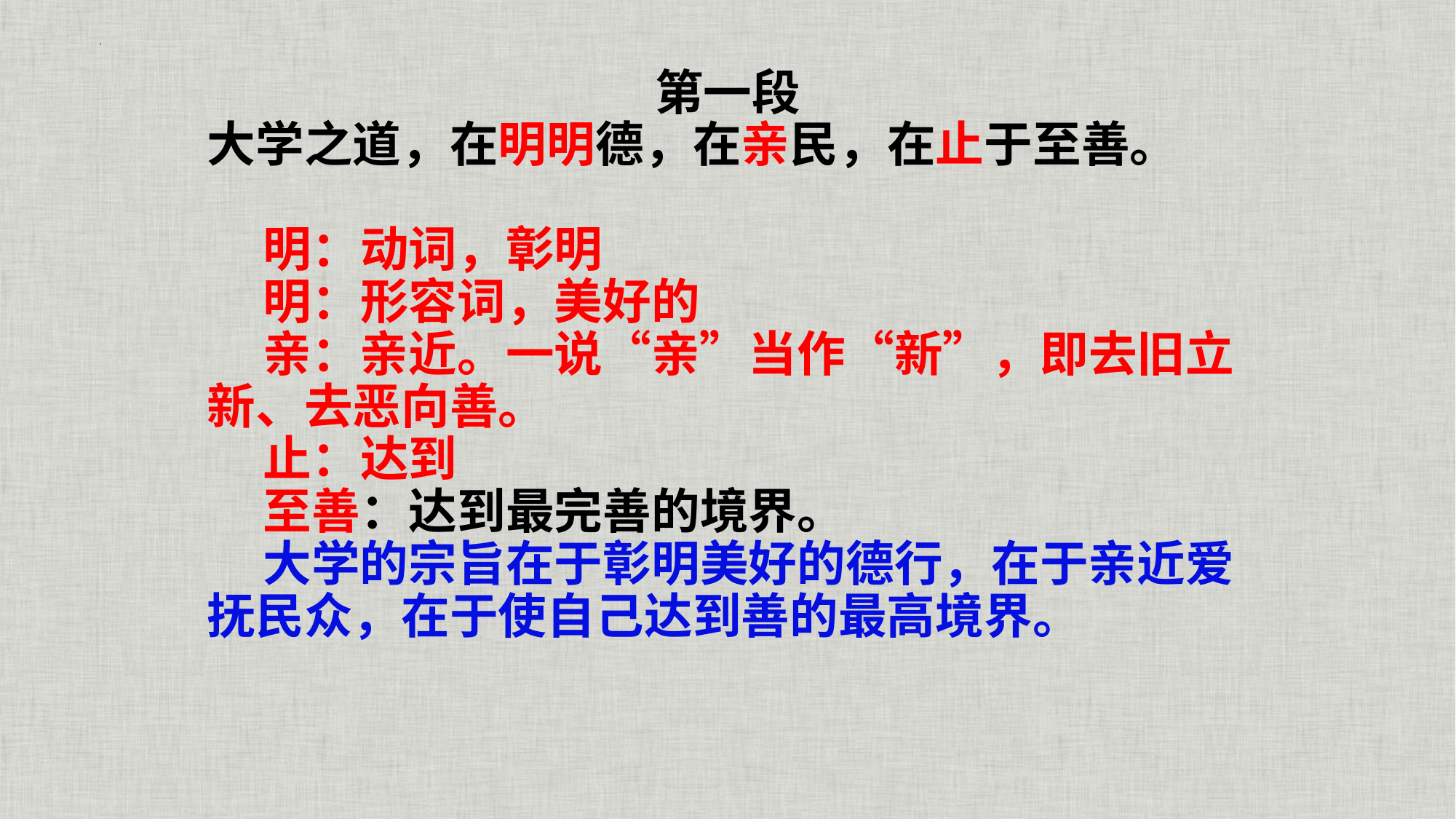

第一段
大学之道，在明明德，在亲民，在止于至善。

    明：动词，彰明
    明：形容词，美好的
    亲：亲近。一说“亲”当作“新”，即去旧立新、去恶向善。
    止：达到
    至善：达到最完善的境界。
    大学的宗旨在于彰明美好的德行，在于亲近爱抚民众，在于使自己达到善的最高境界。